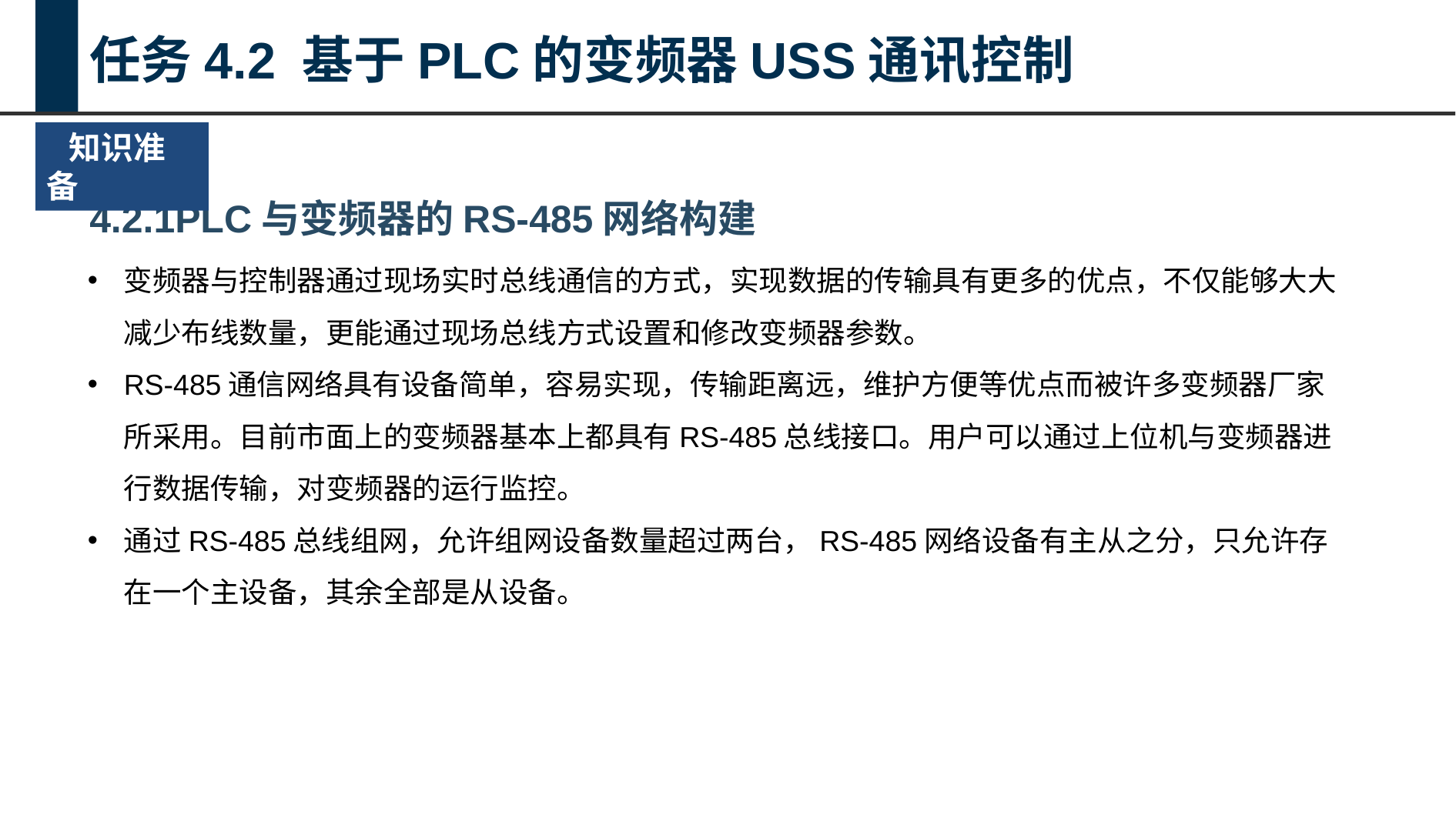

任务4.2 基于PLC的变频器USS通讯控制
  知识准备
4.2.1PLC与变频器的RS-485网络构建
变频器与控制器通过现场实时总线通信的方式，实现数据的传输具有更多的优点，不仅能够大大减少布线数量，更能通过现场总线方式设置和修改变频器参数。
RS-485通信网络具有设备简单，容易实现，传输距离远，维护方便等优点而被许多变频器厂家所采用。目前市面上的变频器基本上都具有RS-485总线接口。用户可以通过上位机与变频器进行数据传输，对变频器的运行监控。
通过RS-485总线组网，允许组网设备数量超过两台，RS-485网络设备有主从之分，只允许存在一个主设备，其余全部是从设备。